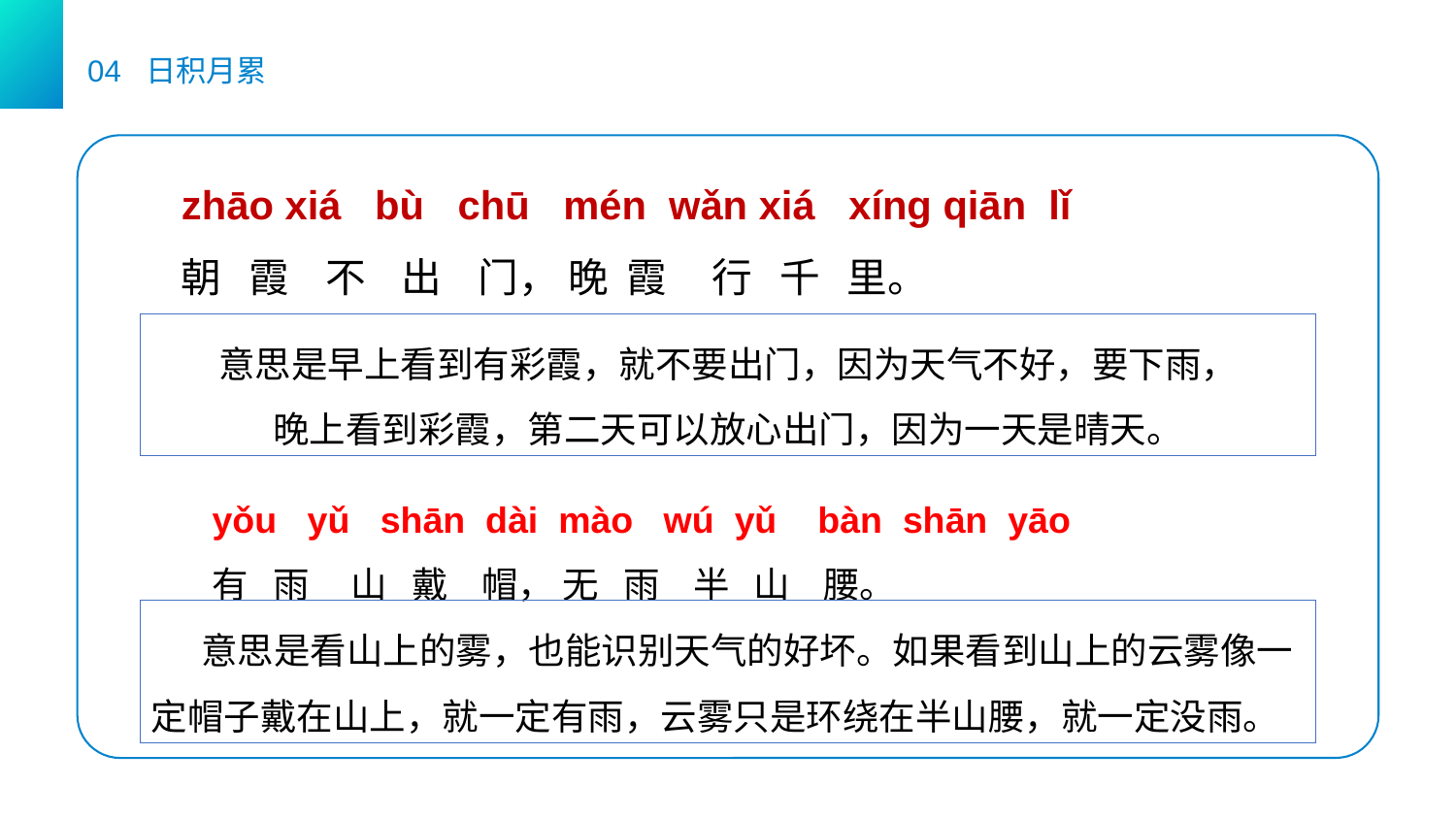

04  日积月累

zhāo xiá   bù   chū   mén  wǎn xiá   xíng qiān  lǐ
朝   霞    不    出    门， 晚  霞     行   千   里。
意思是早上看到有彩霞，就不要出门，因为天气不好，要下雨，
晚上看到彩霞，第二天可以放心出门，因为一天是晴天。
yǒu   yǔ   shān  dài  mào   wú  yǔ    bàn  shān  yāo
有   雨     山   戴    帽， 无   雨    半   山    腰。
     意思是看山上的雾，也能识别天气的好坏。如果看到山上的云雾像一定帽子戴在山上，就一定有雨，云雾只是环绕在半山腰，就一定没雨。